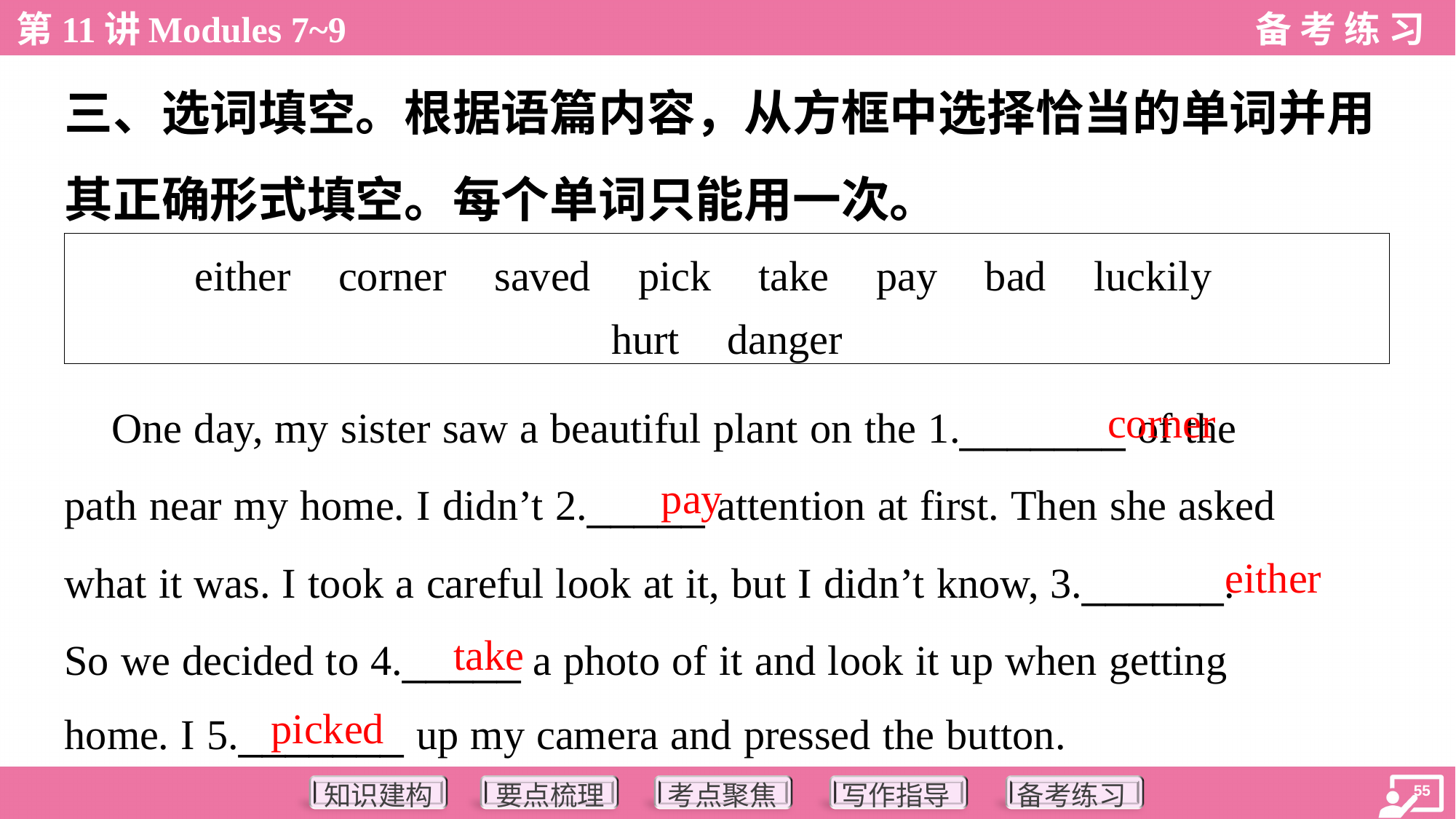

三、选词填空。根据语篇内容，从方框中选择恰当的单词并用
其正确形式填空。每个单词只能用一次。
| either corner saved pick take pay bad luckily hurt danger |
| --- |
corner
    One day, my sister saw a beautiful plant on the 1._______ of the
path near my home. I didn’t 2._____ attention at first. Then she asked
what it was. I took a careful look at it, but I didn’t know, 3.______.
So we decided to 4._____ a photo of it and look it up when getting
home. I 5._______ up my camera and pressed the button.
pay
either
take
picked